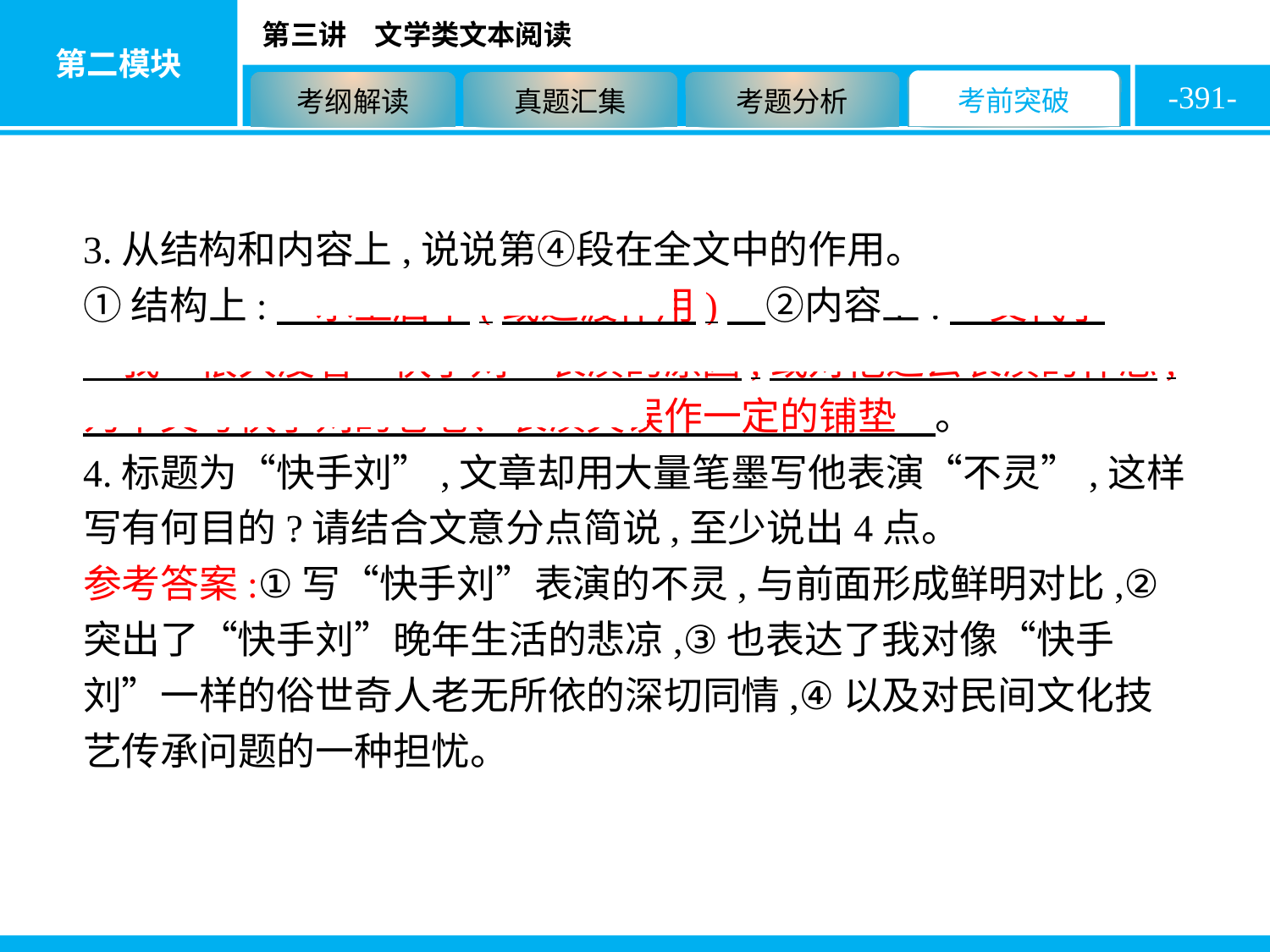

-391-
3.从结构和内容上,说说第④段在全文中的作用。
①结构上:　承上启下(或过渡作用)　②内容上:　交代了“我”很久没看“快手刘”表演的原因,或对他过去表演的怀念,为下文写快手刘的苍老、表演失误作一定的铺垫　。
4.标题为“快手刘”,文章却用大量笔墨写他表演“不灵”,这样写有何目的?请结合文意分点简说,至少说出4点。
参考答案:①写“快手刘”表演的不灵,与前面形成鲜明对比,②突出了“快手刘”晚年生活的悲凉,③也表达了我对像“快手刘”一样的俗世奇人老无所依的深切同情,④以及对民间文化技艺传承问题的一种担忧。